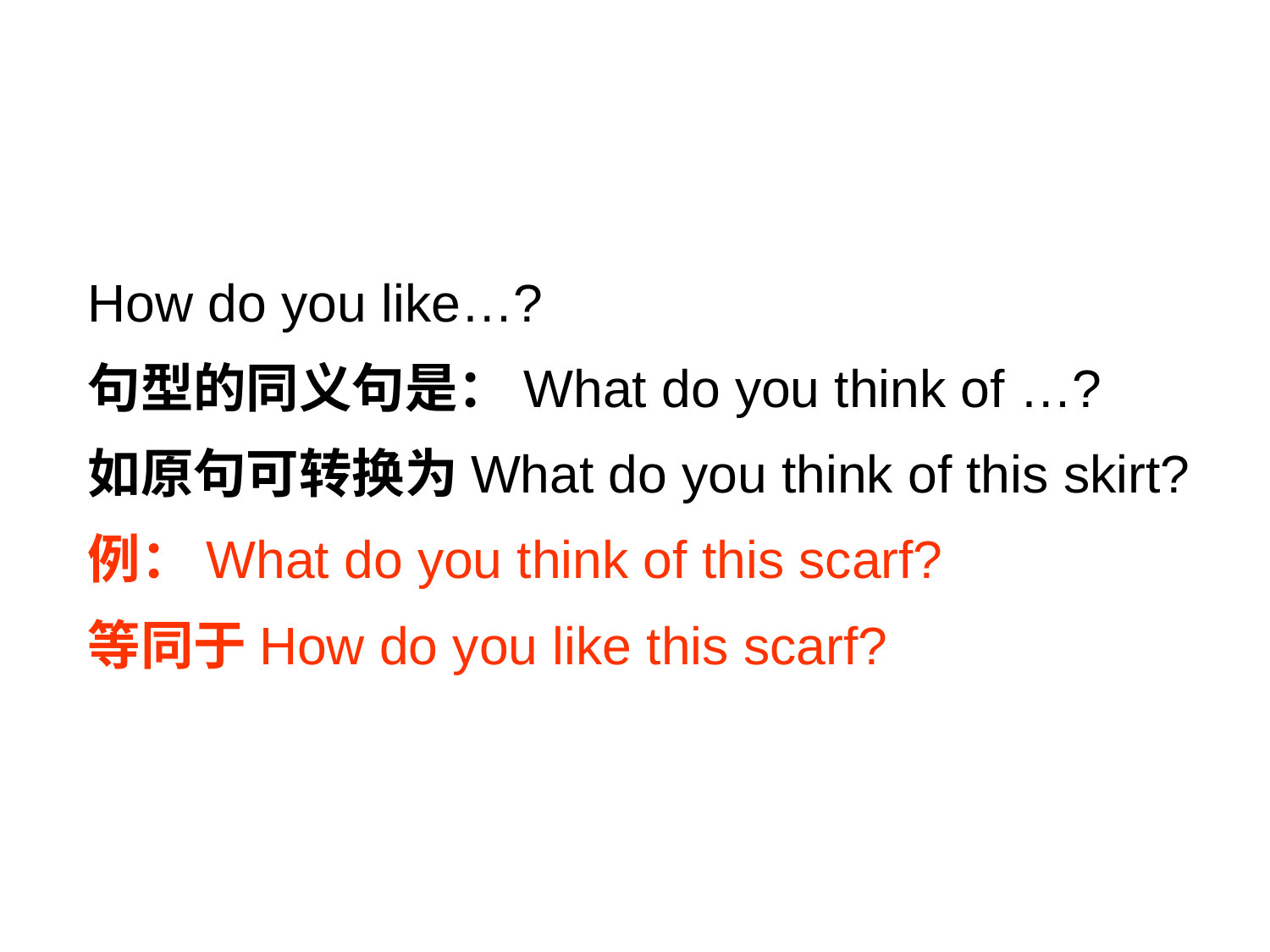

How do you like…?
句型的同义句是：What do you think of …?
如原句可转换为What do you think of this skirt?
例：What do you think of this scarf?
等同于How do you like this scarf?